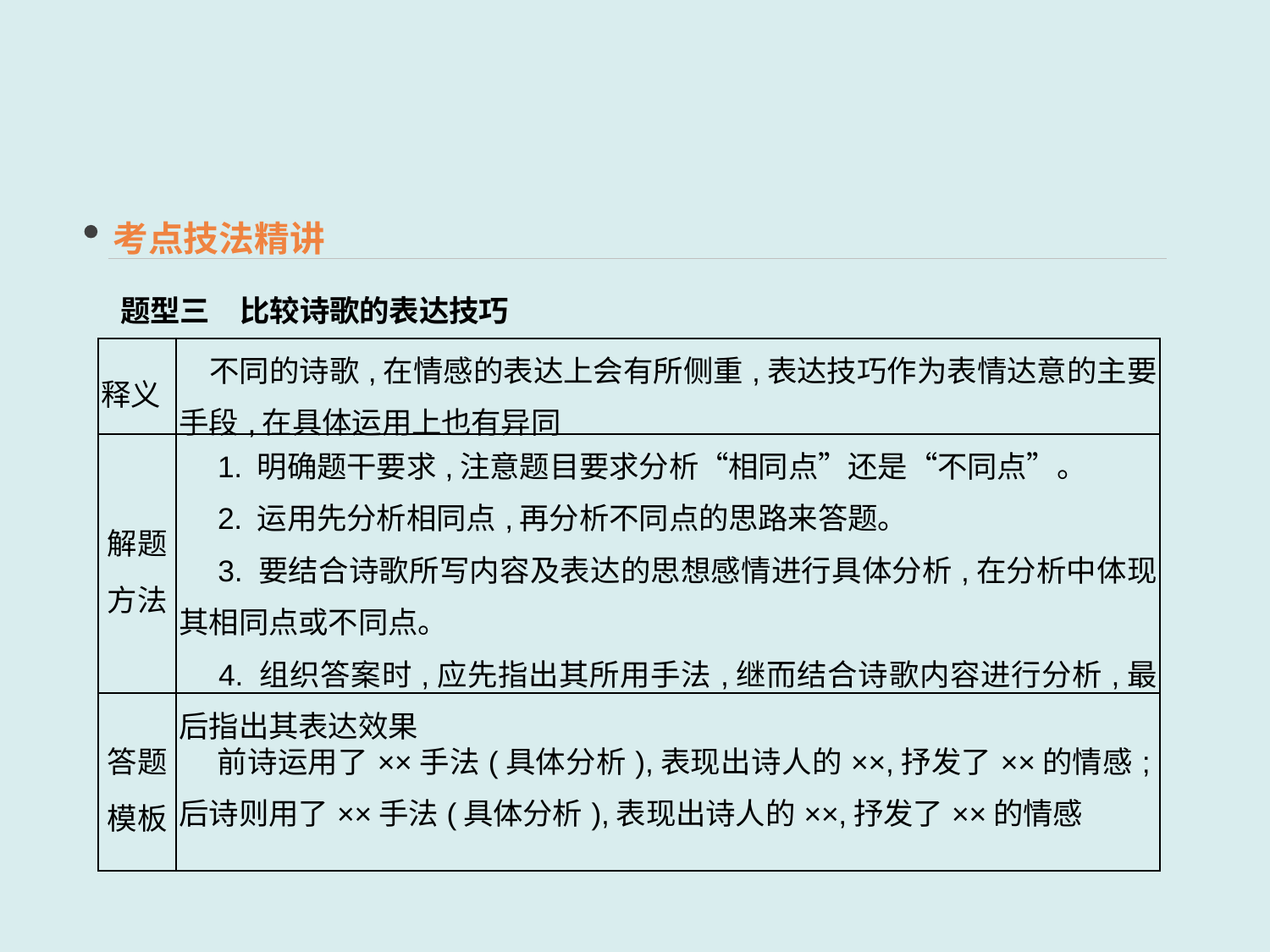

考点技法精讲

题型三　比较诗歌的表达技巧
| 释义 | 不同的诗歌,在情感的表达上会有所侧重,表达技巧作为表情达意的主要手段,在具体运用上也有异同 |
| --- | --- |
| 解题方法 | 1. 明确题干要求,注意题目要求分析“相同点”还是“不同点”。 　2. 运用先分析相同点,再分析不同点的思路来答题。 　3. 要结合诗歌所写内容及表达的思想感情进行具体分析,在分析中体现其相同点或不同点。 　4. 组织答案时,应先指出其所用手法,继而结合诗歌内容进行分析,最后指出其表达效果 |
| 答题模板 | 前诗运用了××手法(具体分析),表现出诗人的××,抒发了××的情感;后诗则用了××手法(具体分析),表现出诗人的××,抒发了××的情感 |